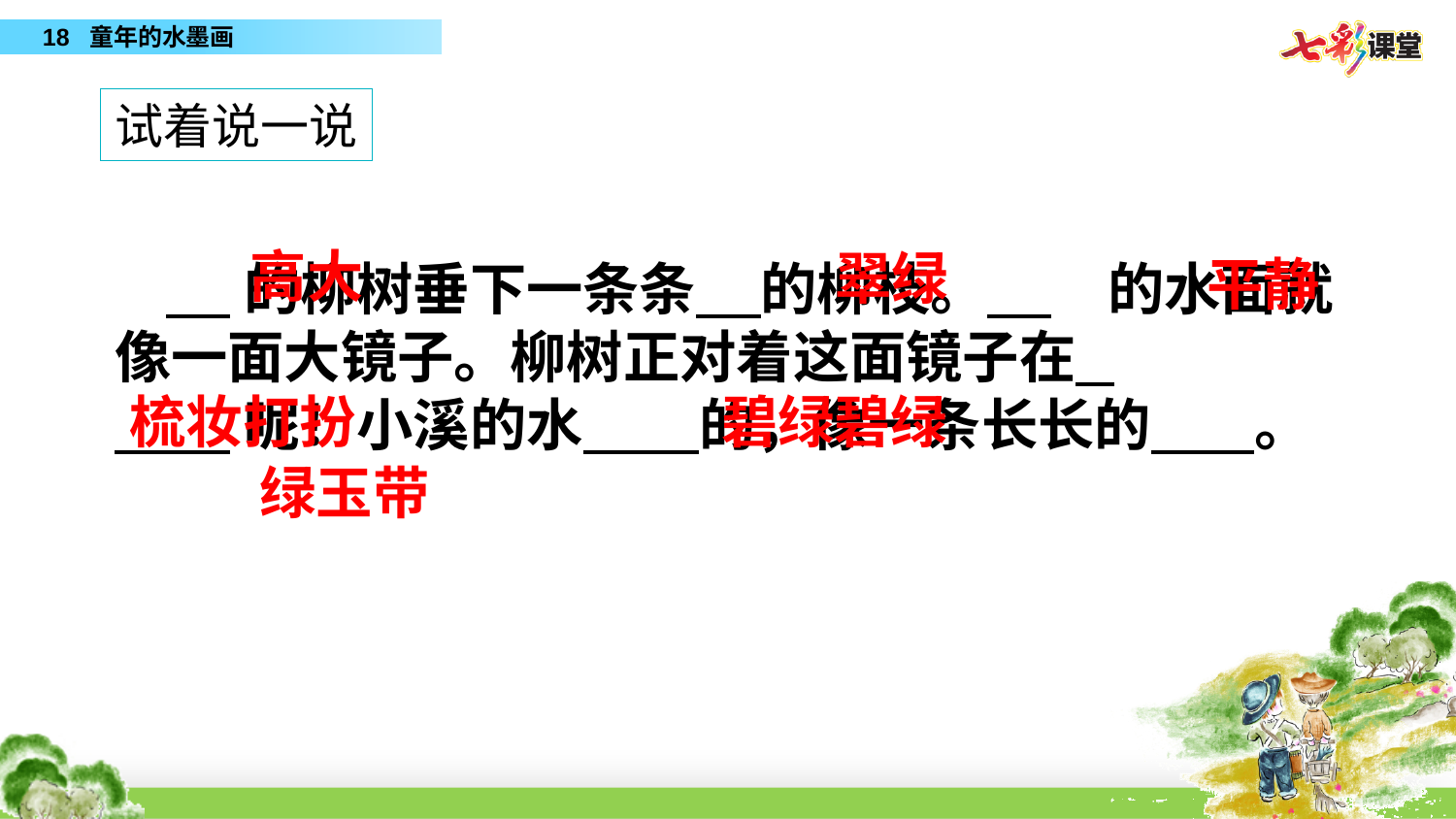

试着说一说
高大
翠绿
平静
         的柳树垂下一条条     的柳枝。     ，的水面就像一面大镜子。柳树正对着这面镜子在
         呢！小溪的水         的，像一条长长的        。
梳妆打扮
碧绿碧绿
绿玉带